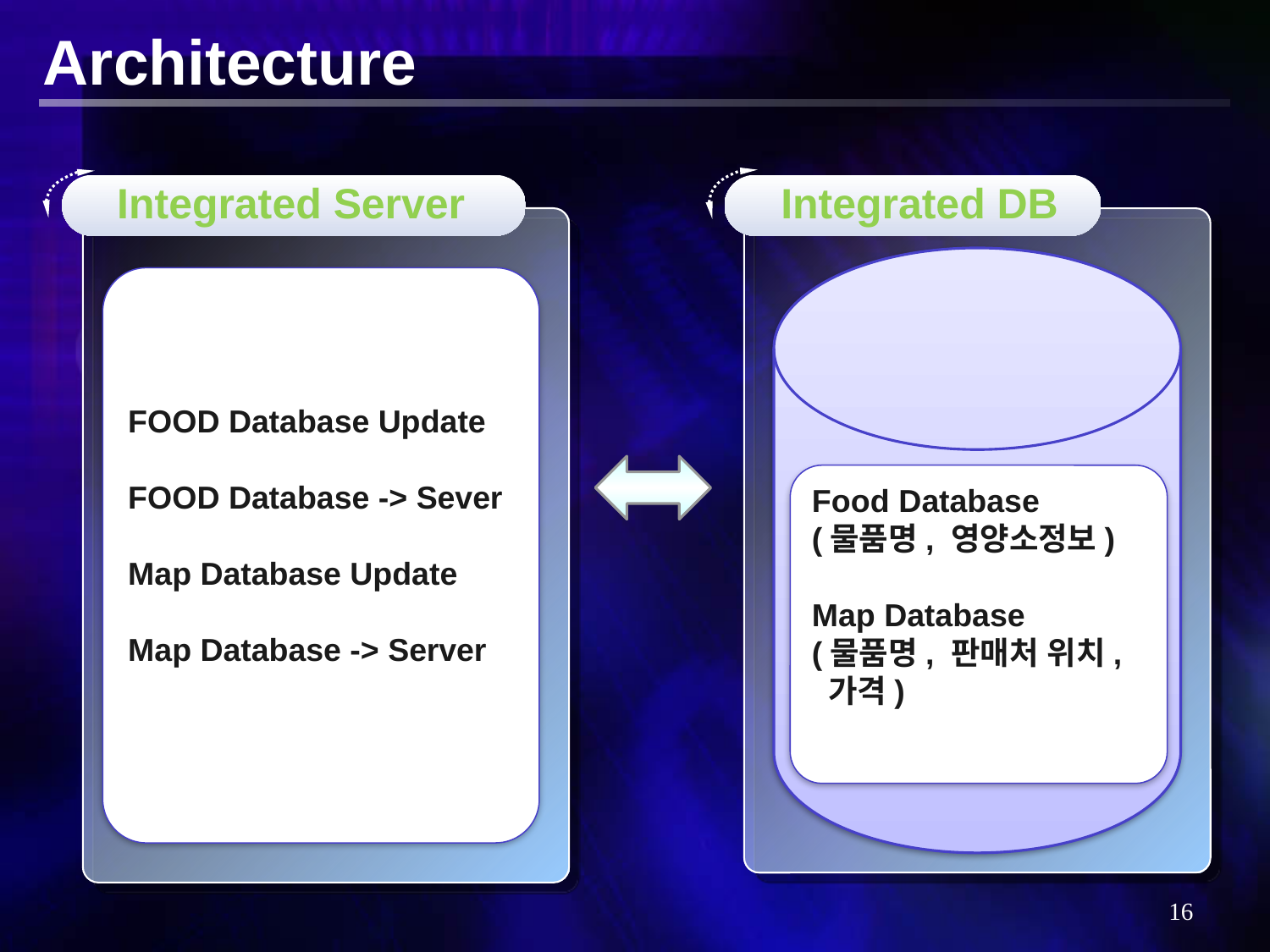

Architecture

Integrated Server

Integrated DB

FOOD Database Update

FOOD Database -> Sever

Map Database Update

Map Database -> Server

Food Database
(물품명, 영양소정보)

Map Database
(물품명, 판매처 위치,
 가격)

16